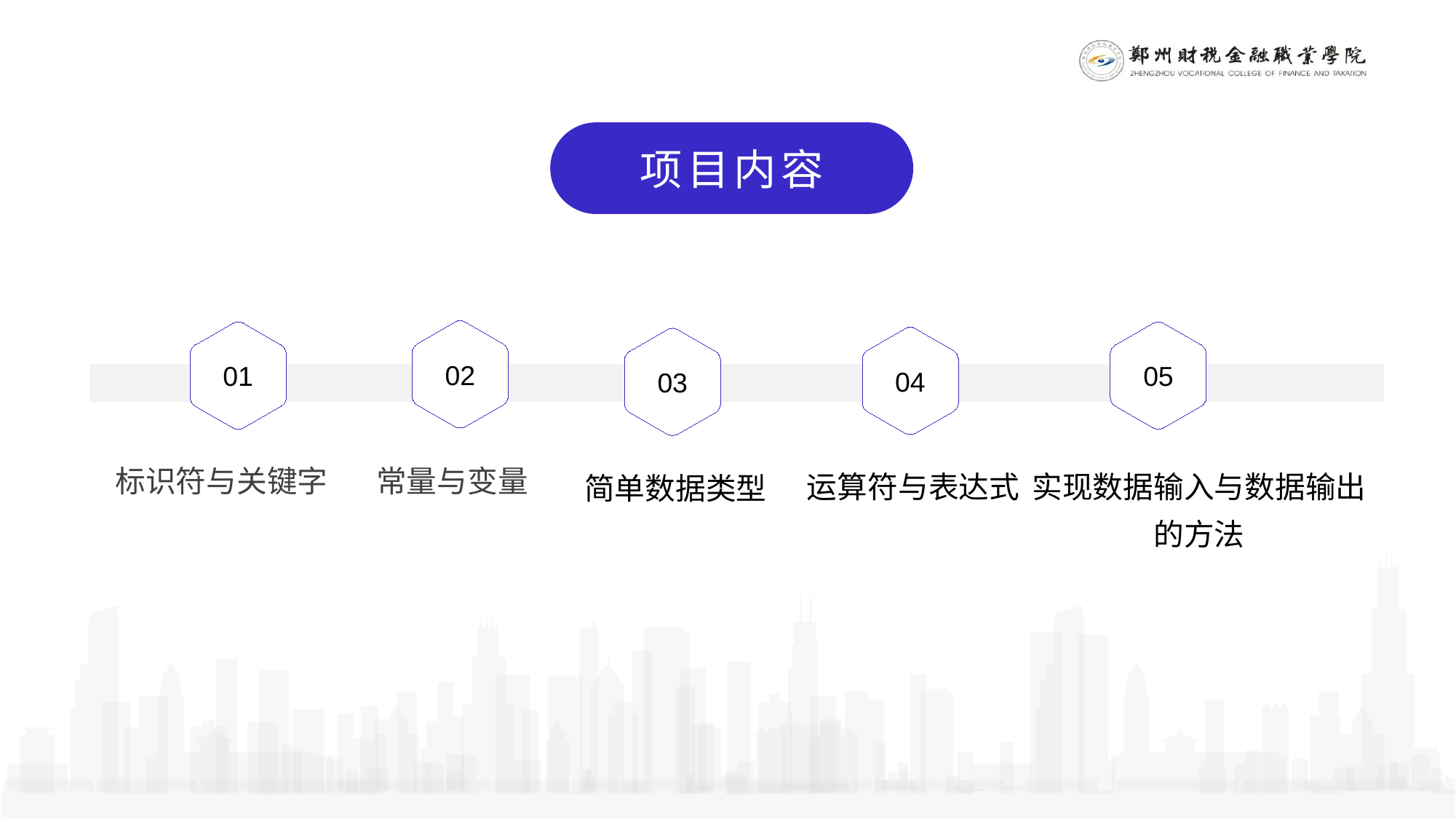

项目内容

02
05
01
04
03

常量与变量
标识符与关键字
实现数据输入与数据输出
的方法
运算符与表达式
简单数据类型